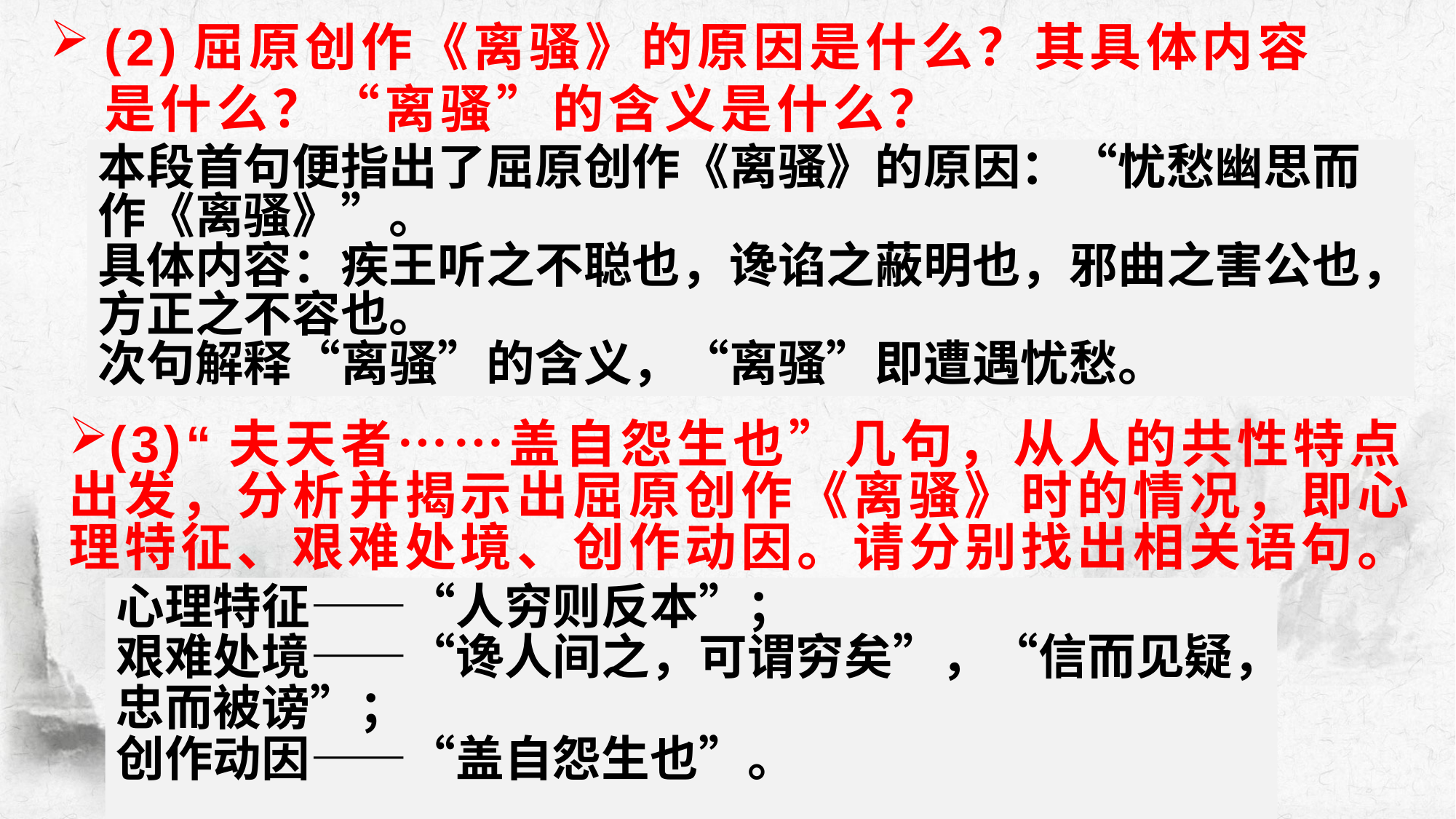

# (2)屈原创作《离骚》的原因是什么？其具体内容是什么？“离骚”的含义是什么？
本段首句便指出了屈原创作《离骚》的原因：“忧愁幽思而作《离骚》”。
具体内容：疾王听之不聪也，谗谄之蔽明也，邪曲之害公也，方正之不容也。
次句解释“离骚”的含义，“离骚”即遭遇忧愁。
(3)“夫天者……盖自怨生也”几句，从人的共性特点出发，分析并揭示出屈原创作《离骚》时的情况，即心理特征、艰难处境、创作动因。请分别找出相关语句。
心理特征——“人穷则反本”；
艰难处境——“谗人间之，可谓穷矣”，“信而见疑，忠而被谤”；
创作动因——“盖自怨生也”。